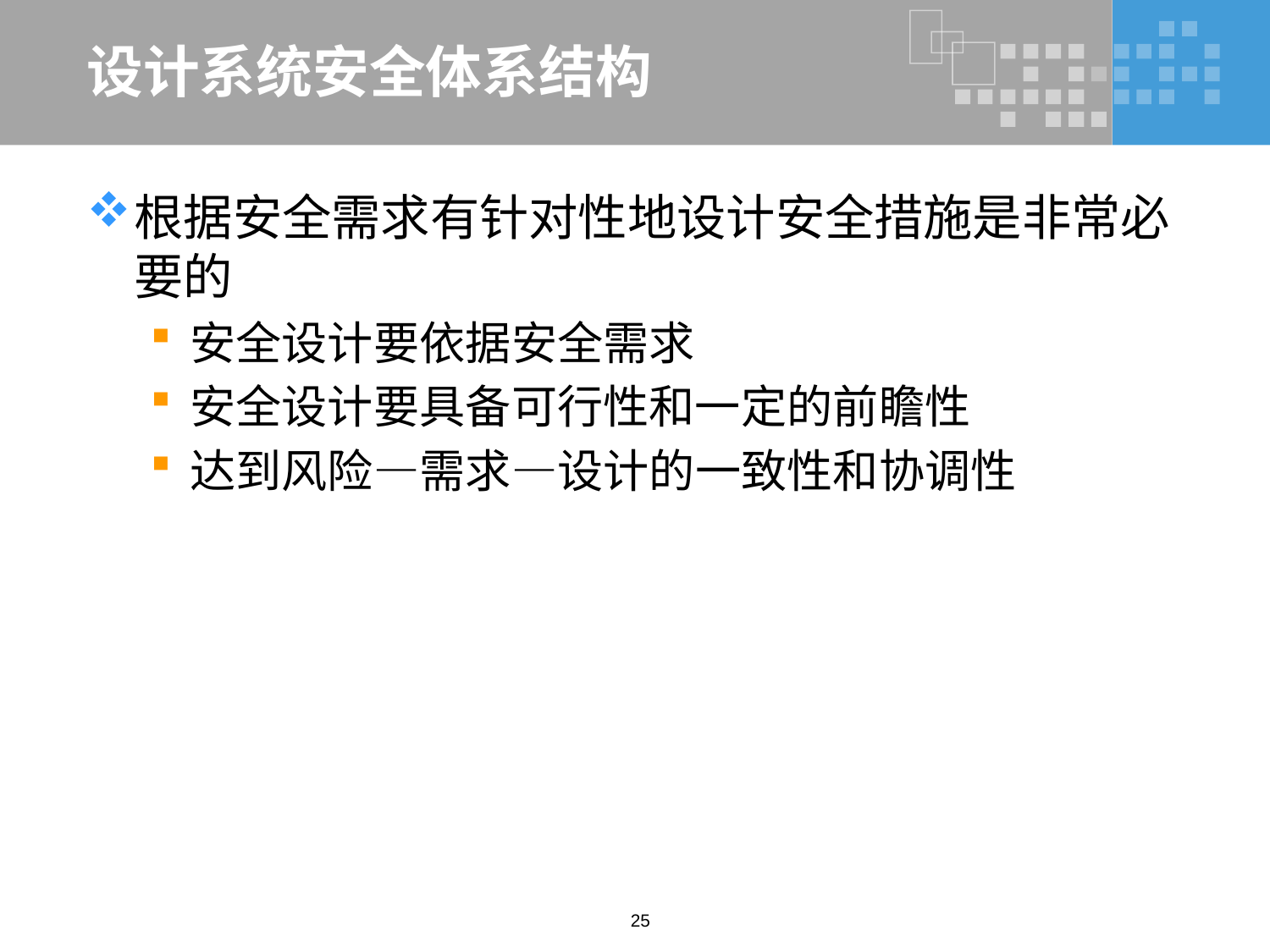

# 设计系统安全体系结构
根据安全需求有针对性地设计安全措施是非常必要的
安全设计要依据安全需求
安全设计要具备可行性和一定的前瞻性
达到风险—需求—设计的一致性和协调性
25